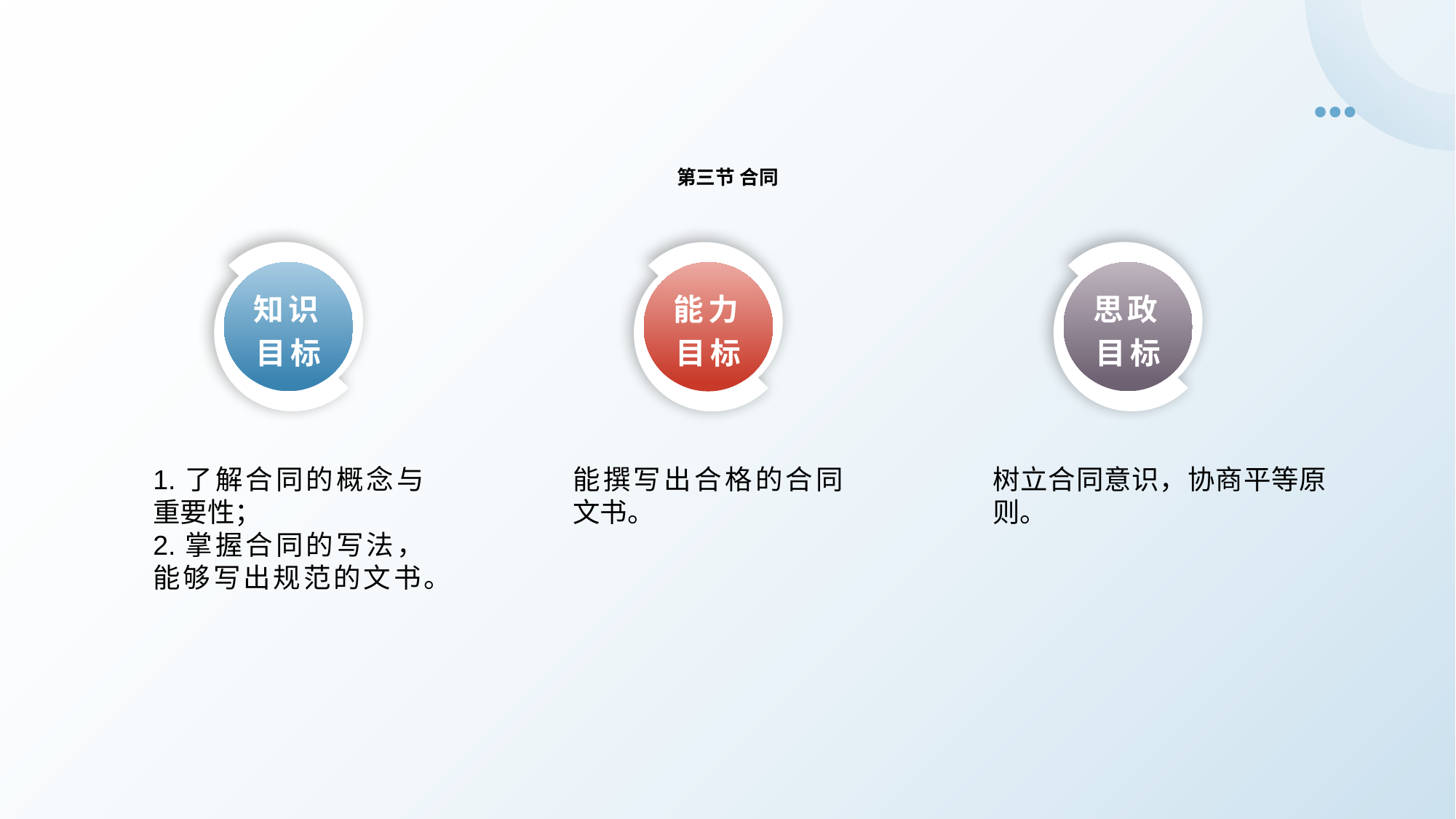

第三节 合同

知识目标
思政目标
能力目标
树立合同意识，协商平等原则。

1.了解合同的概念与重要性；
2.掌握合同的写法，能够写出规范的文书。

能撰写出合格的合同文书。